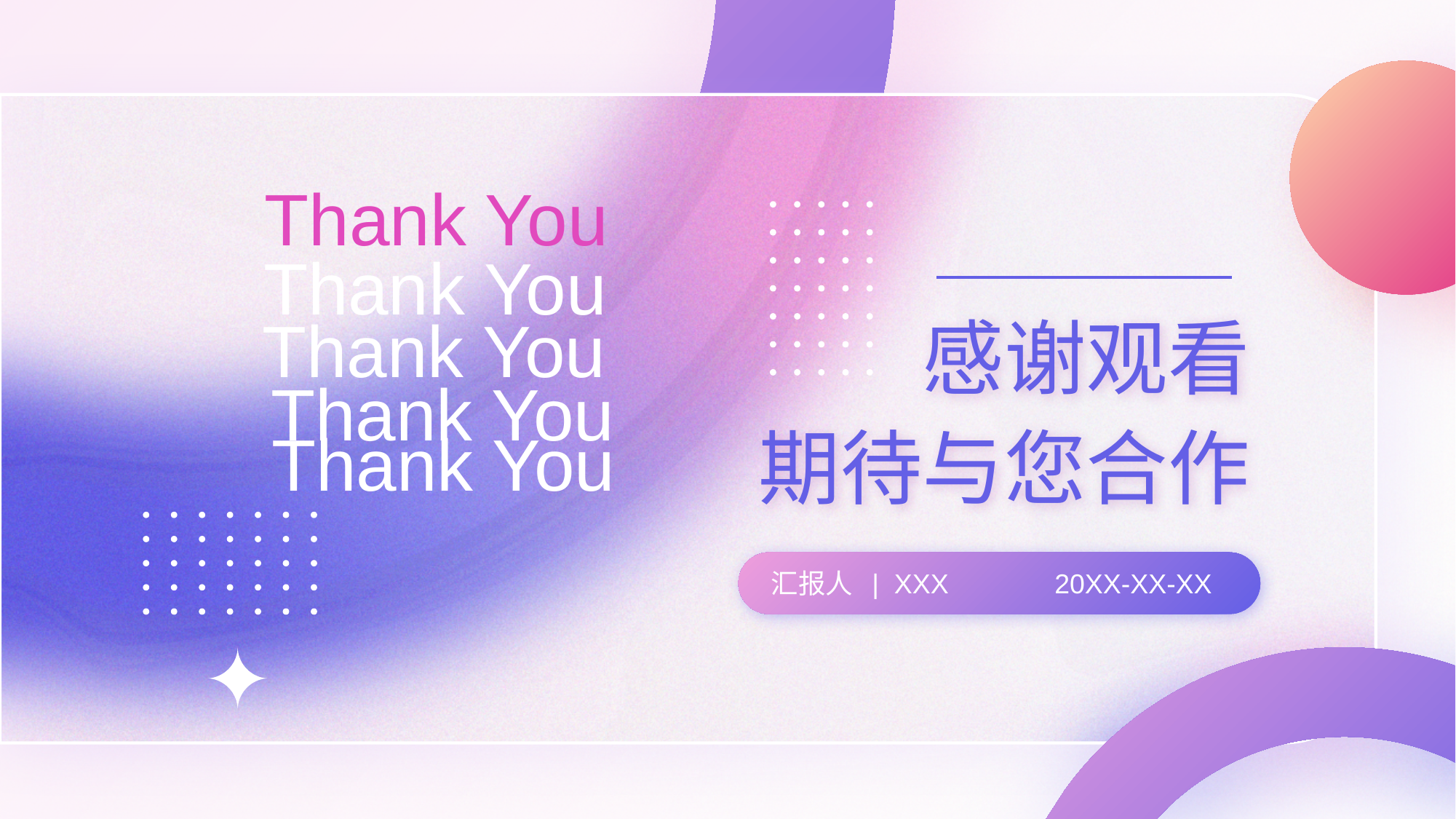

Thank You

Thank You
感谢观看
Thank You
Thank You
期待与您合作
Thank You

汇报人  |  XXX
20XX-XX-XX